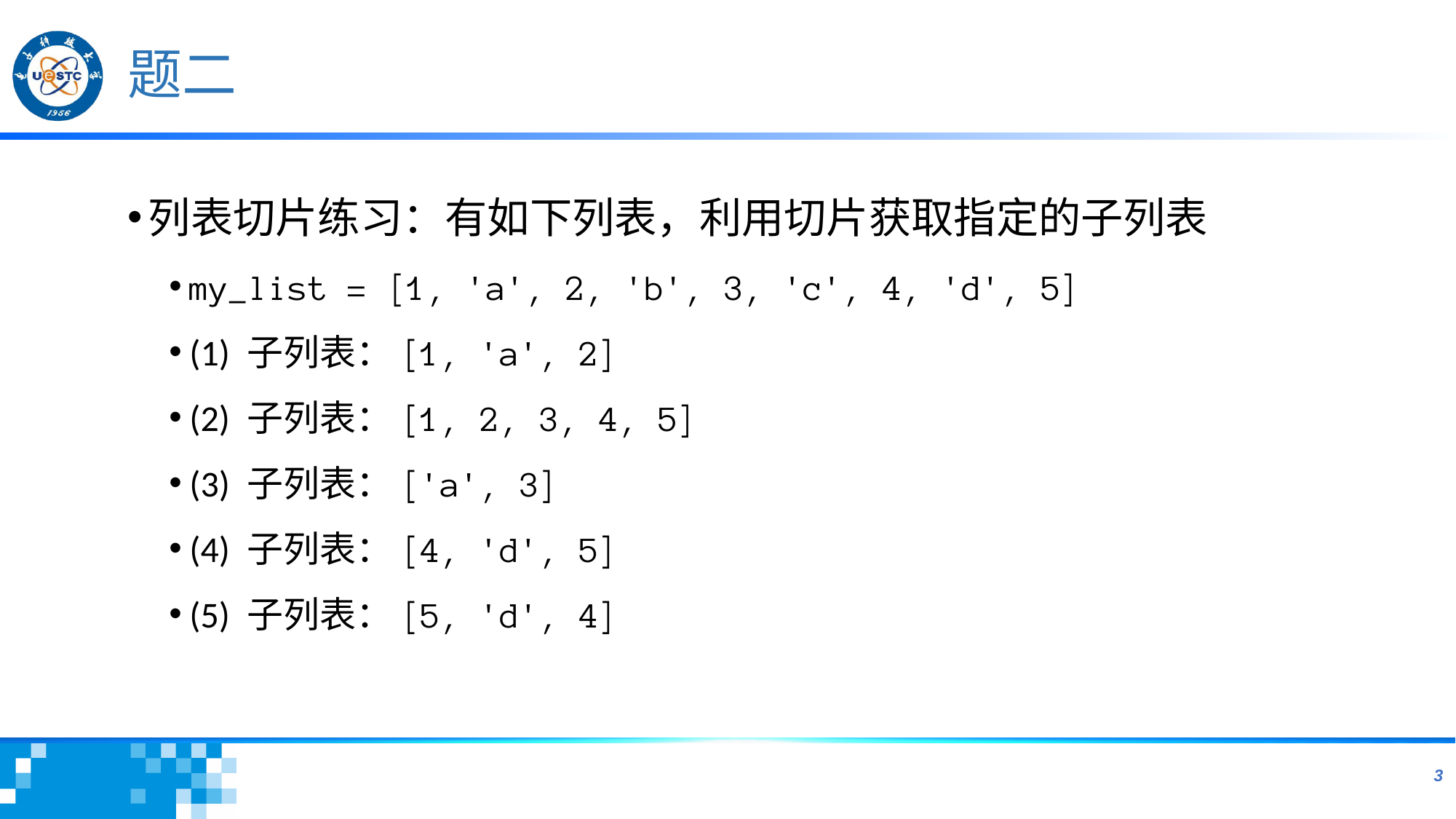

# 题二
列表切片练习：有如下列表，利用切片获取指定的子列表
my_list = [1, 'a', 2, 'b', 3, 'c', 4, 'd', 5]
(1) 子列表：[1, 'a', 2]
(2) 子列表：[1, 2, 3, 4, 5]
(3) 子列表：['a', 3]
(4) 子列表：[4, 'd', 5]
(5) 子列表：[5, 'd', 4]
3